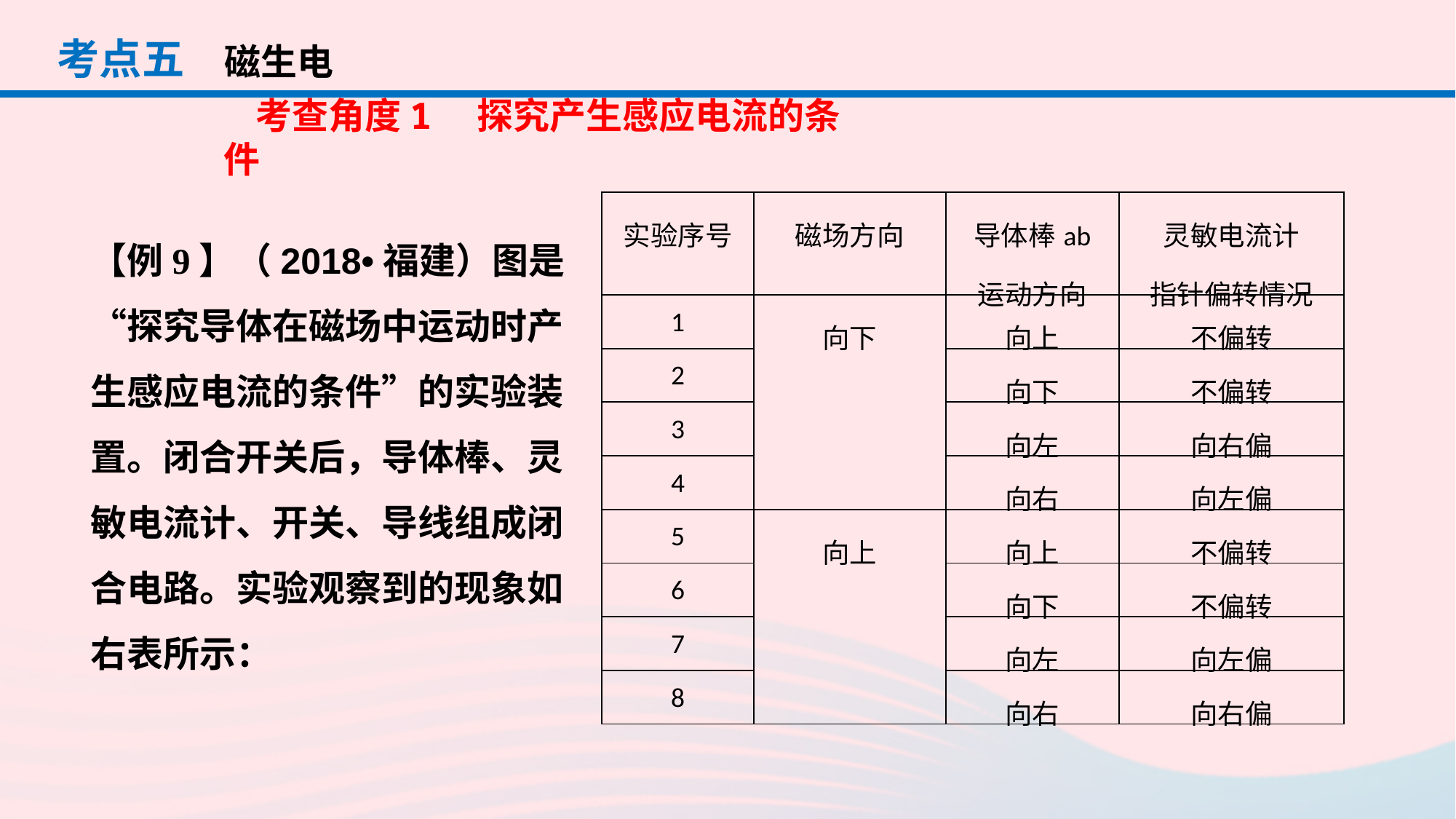

考点五
磁生电
考查角度1　探究产生感应电流的条件
| 实验序号 | 磁场方向 | 导体棒ab 运动方向 | 灵敏电流计 指针偏转情况 |
| --- | --- | --- | --- |
| 1 | 向下 | 向上 | 不偏转 |
| 2 |  | 向下 | 不偏转 |
| 3 |  | 向左 | 向右偏 |
| 4 |  | 向右 | 向左偏 |
| 5 | 向上 | 向上 | 不偏转 |
| 6 |  | 向下 | 不偏转 |
| 7 |  | 向左 | 向左偏 |
| 8 |  | 向右 | 向右偏 |
【例9】（2018•福建）图是“探究导体在磁场中运动时产生感应电流的条件”的实验装置。闭合开关后，导体棒、灵敏电流计、开关、导线组成闭合电路。实验观察到的现象如右表所示：